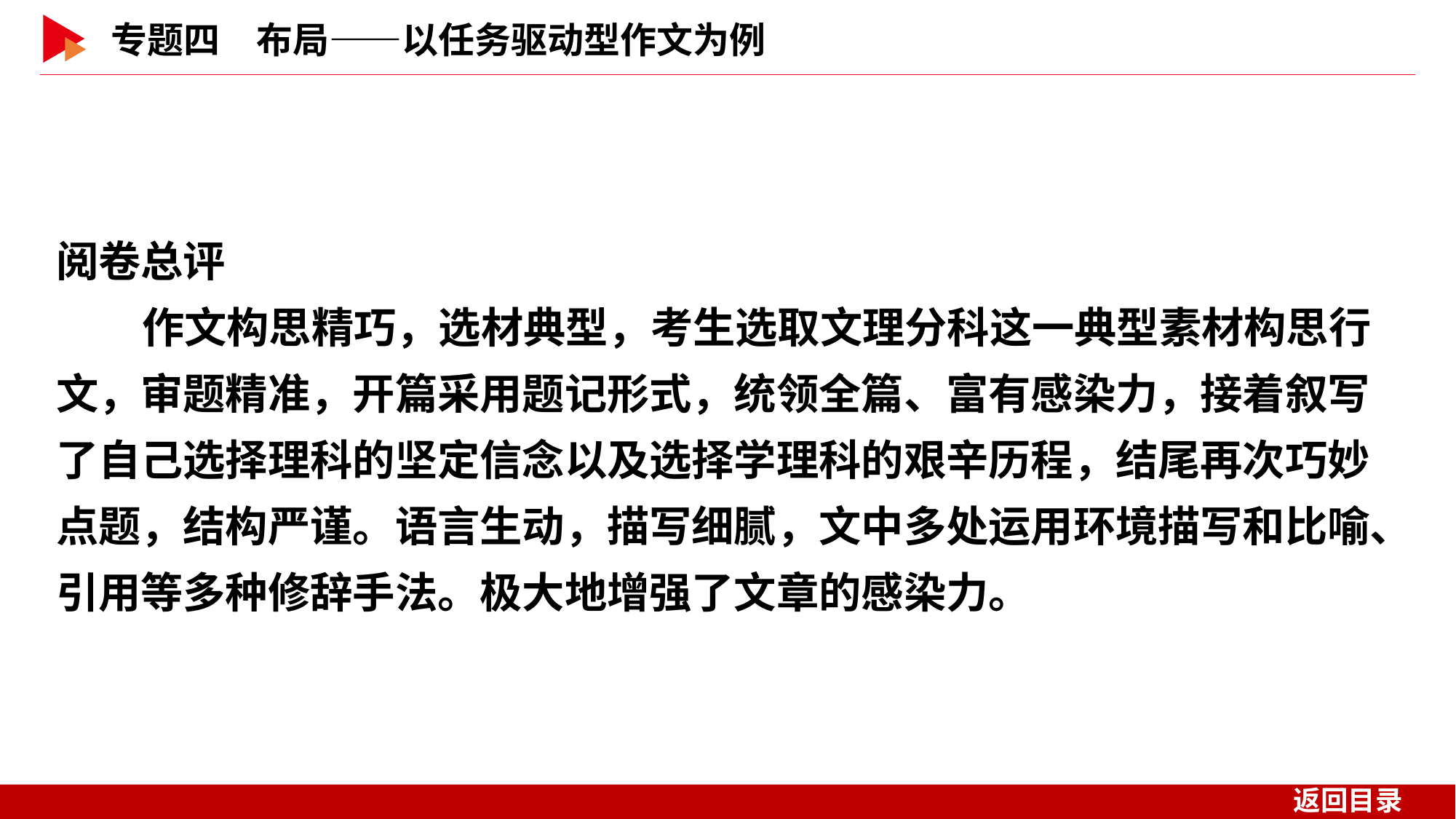

阅卷总评
作文构思精巧，选材典型，考生选取文理分科这一典型素材构思行文，审题精准，开篇采用题记形式，统领全篇、富有感染力，接着叙写了自己选择理科的坚定信念以及选择学理科的艰辛历程，结尾再次巧妙点题，结构严谨。语言生动，描写细腻，文中多处运用环境描写和比喻、引用等多种修辞手法。极大地增强了文章的感染力。